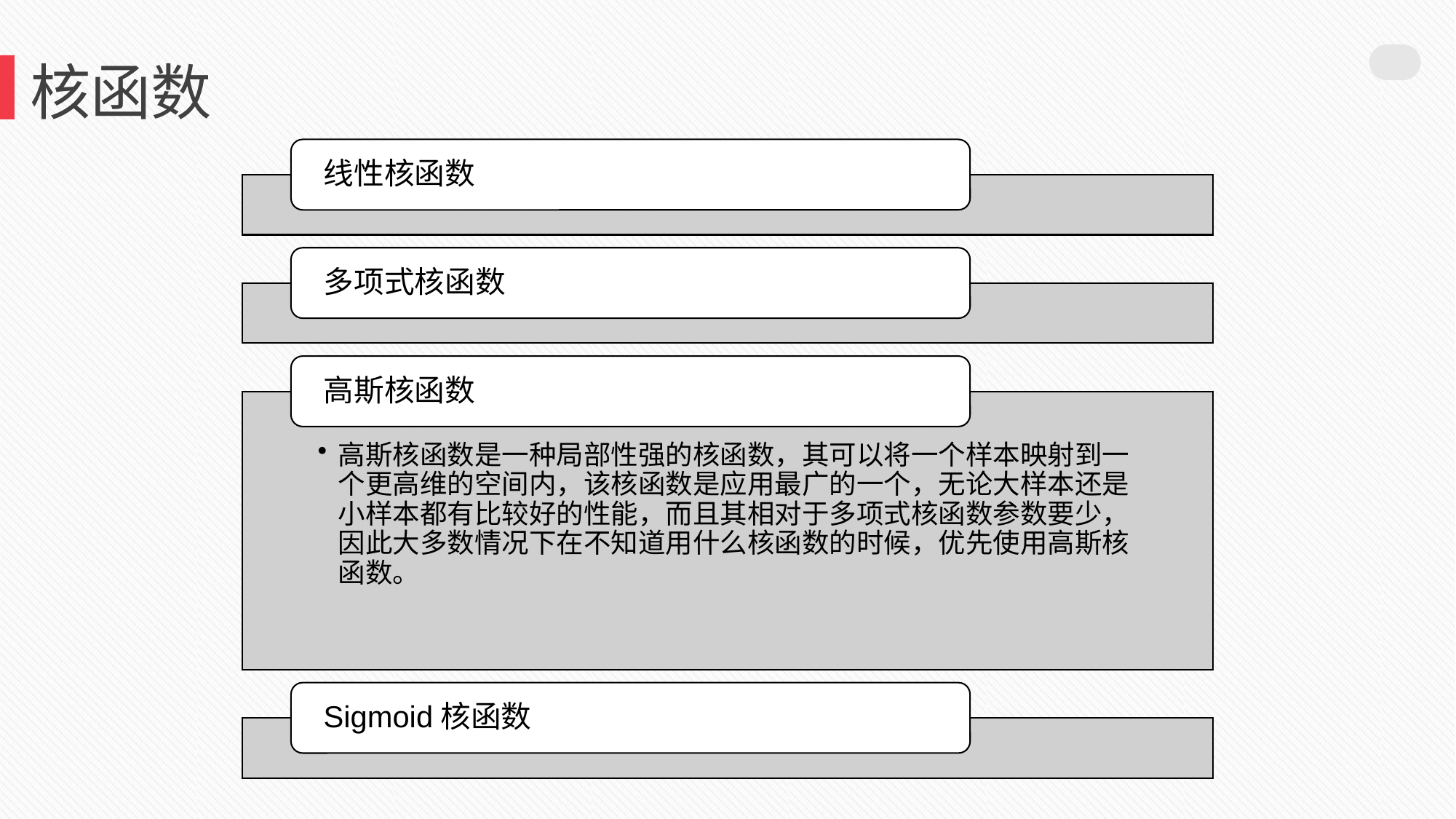

核函数
线性核函数
多项式核函数
高斯核函数是一种局部性强的核函数，其可以将一个样本映射到一个更高维的空间内，该核函数是应用最广的一个，无论大样本还是小样本都有比较好的性能，而且其相对于多项式核函数参数要少，因此大多数情况下在不知道用什么核函数的时候，优先使用高斯核函数。
高斯核函数
Sigmoid核函数